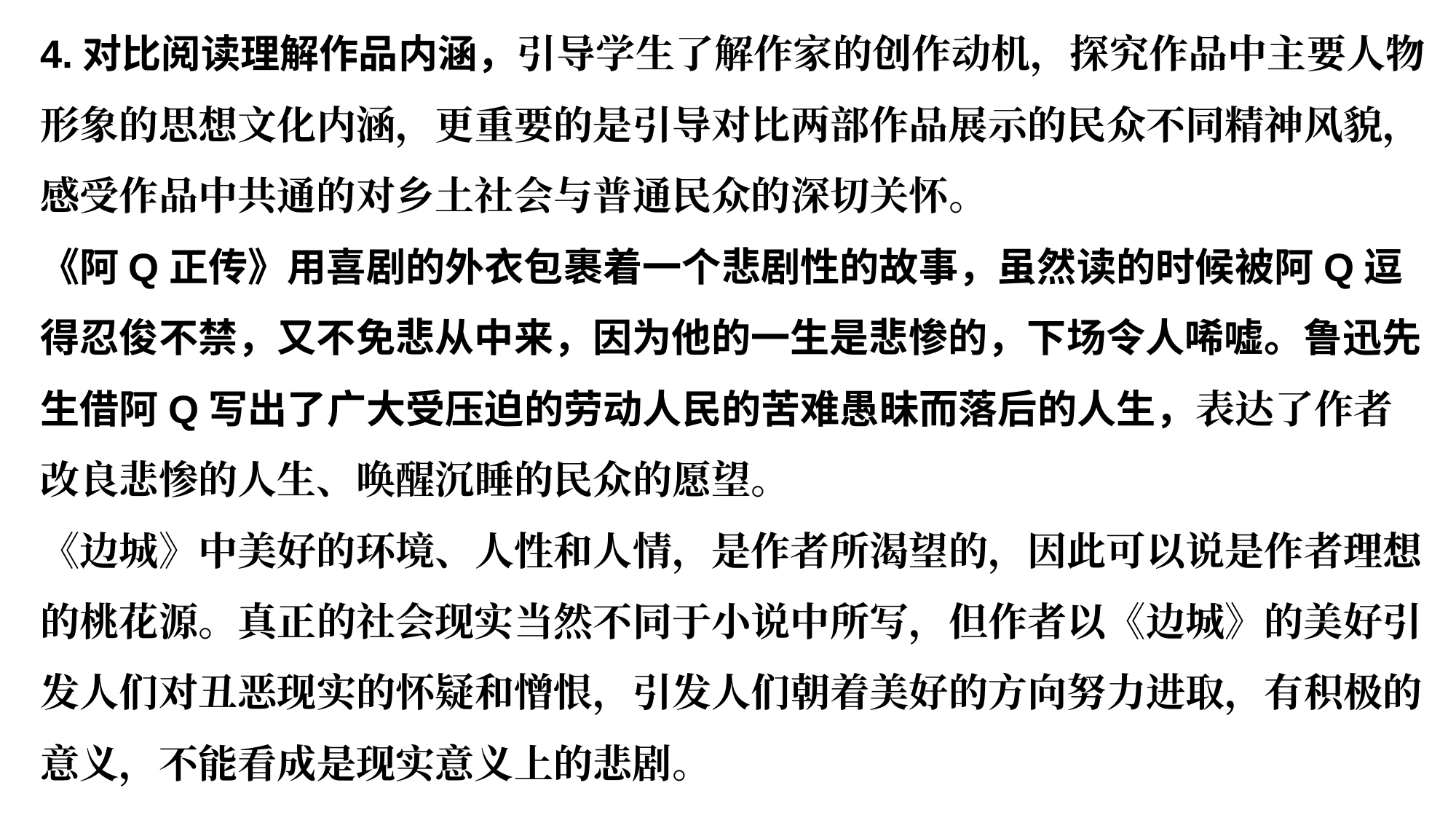

4.对比阅读理解作品内涵，引导学生了解作家的创作动机，探究作品中主要人物形象的思想文化内涵，更重要的是引导对比两部作品展示的民众不同精神风貌，感受作品中共通的对乡土社会与普通民众的深切关怀。
《阿Q正传》用喜剧的外衣包裹着一个悲剧性的故事，虽然读的时候被阿Q逗得忍俊不禁，又不免悲从中来，因为他的一生是悲惨的，下场令人唏嘘。鲁迅先生借阿Q写出了广大受压迫的劳动人民的苦难愚昧而落后的人生，表达了作者改良悲惨的人生、唤醒沉睡的民众的愿望。
《边城》中美好的环境、人性和人情，是作者所渴望的，因此可以说是作者理想的桃花源。真正的社会现实当然不同于小说中所写，但作者以《边城》的美好引发人们对丑恶现实的怀疑和憎恨，引发人们朝着美好的方向努力进取，有积极的意义，不能看成是现实意义上的悲剧。